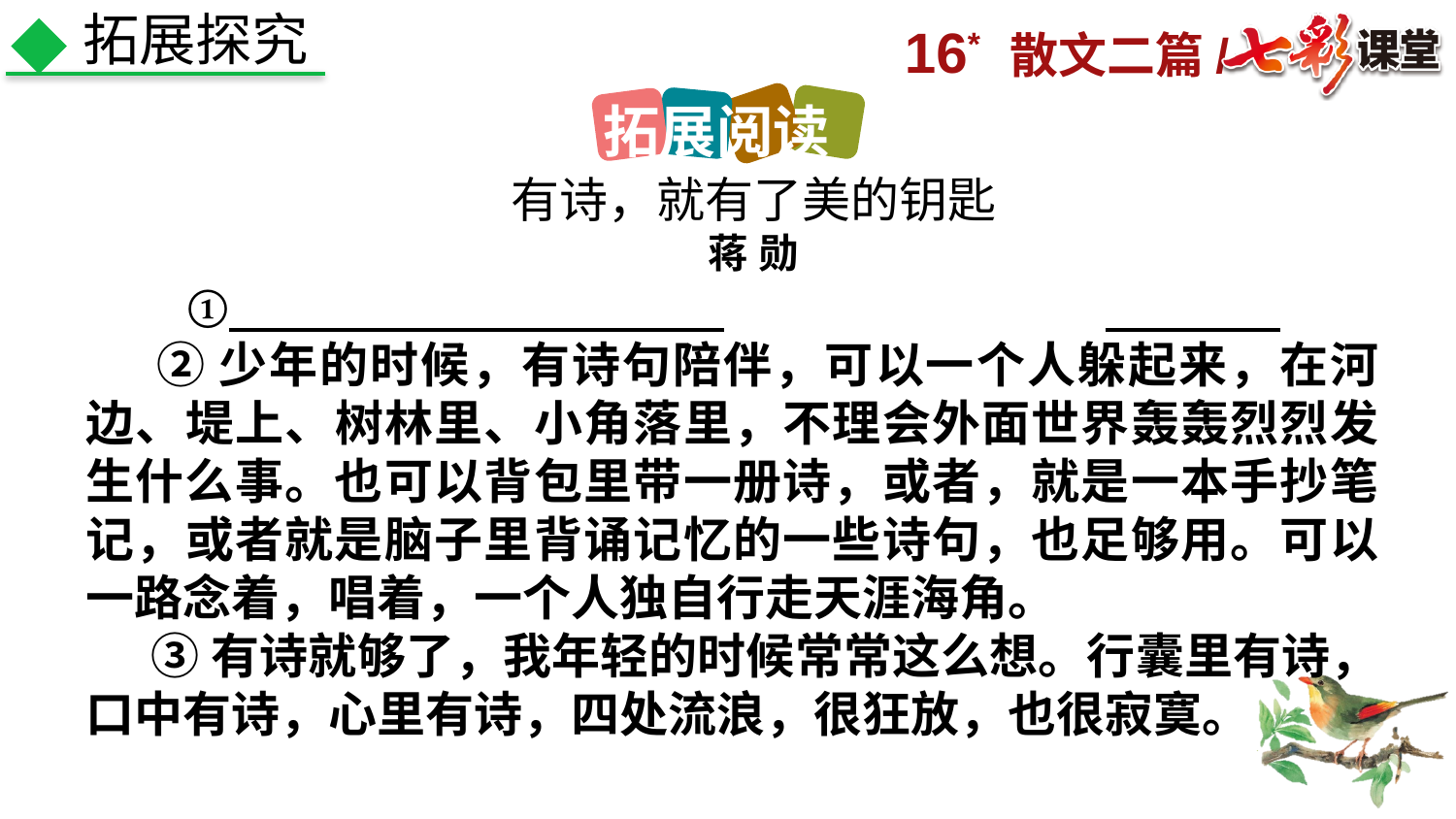

拓展探究

拓展阅读

有诗，就有了美的钥匙
蒋 勋
  ①
  ②少年的时候，有诗句陪伴，可以一个人躲起来，在河边、堤上、树林里、小角落里，不理会外面世界轰轰烈烈发生什么事。也可以背包里带一册诗，或者，就是一本手抄笔记，或者就是脑子里背诵记忆的一些诗句，也足够用。可以一路念着，唱着，一个人独自行走天涯海角。
  ③有诗就够了，我年轻的时候常常这么想。行囊里有诗，口中有诗，心里有诗，四处流浪，很狂放，也很寂寞。